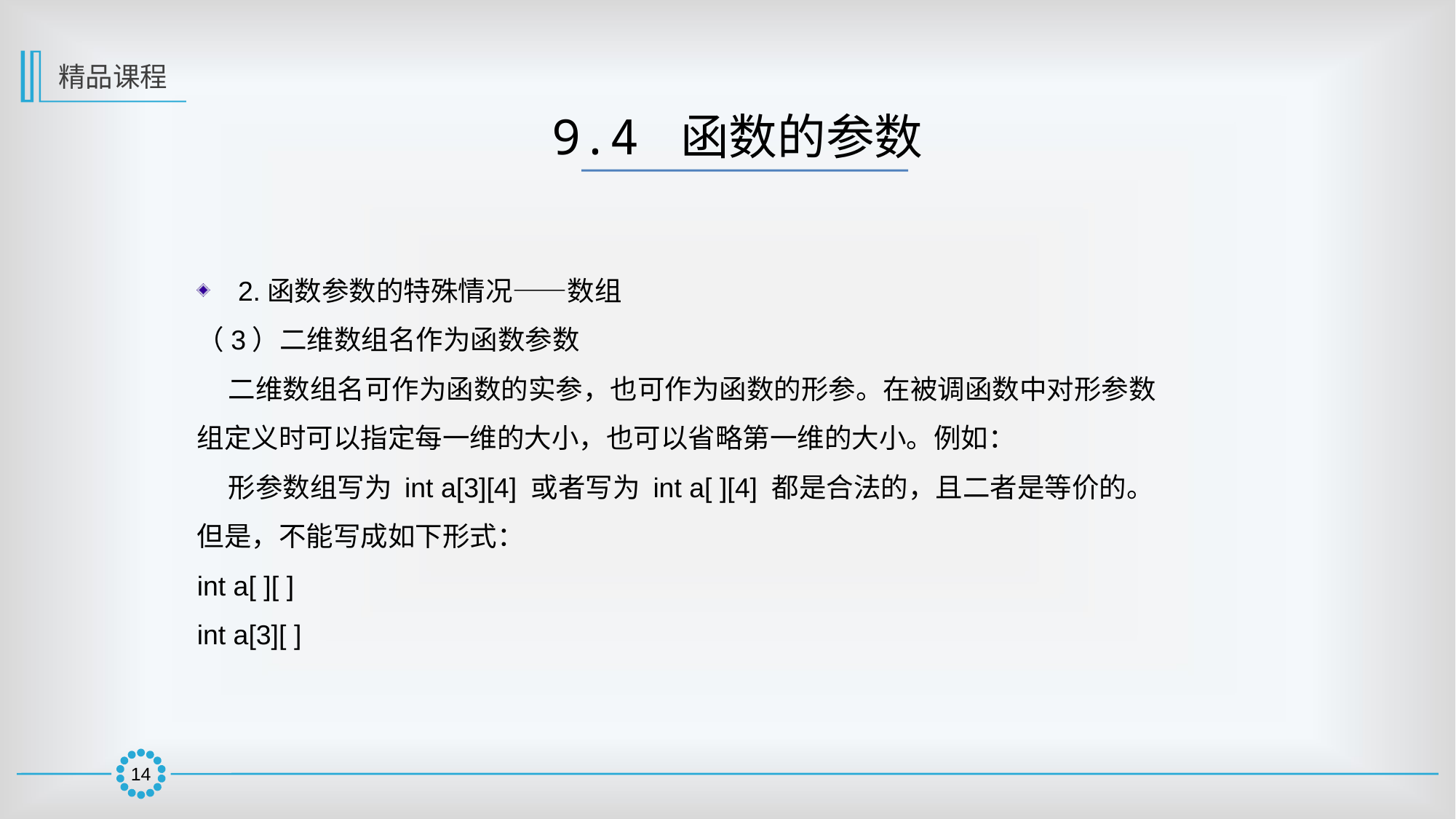

精品课程
9.4 函数的参数

2.函数参数的特殊情况——数组
（3）二维数组名作为函数参数
    二维数组名可作为函数的实参，也可作为函数的形参。在被调函数中对形参数组定义时可以指定每一维的大小，也可以省略第一维的大小。例如：
    形参数组写为 int a[3][4] 或者写为 int a[ ][4] 都是合法的，且二者是等价的。
但是，不能写成如下形式：
int a[ ][ ]
int a[3][ ]

14